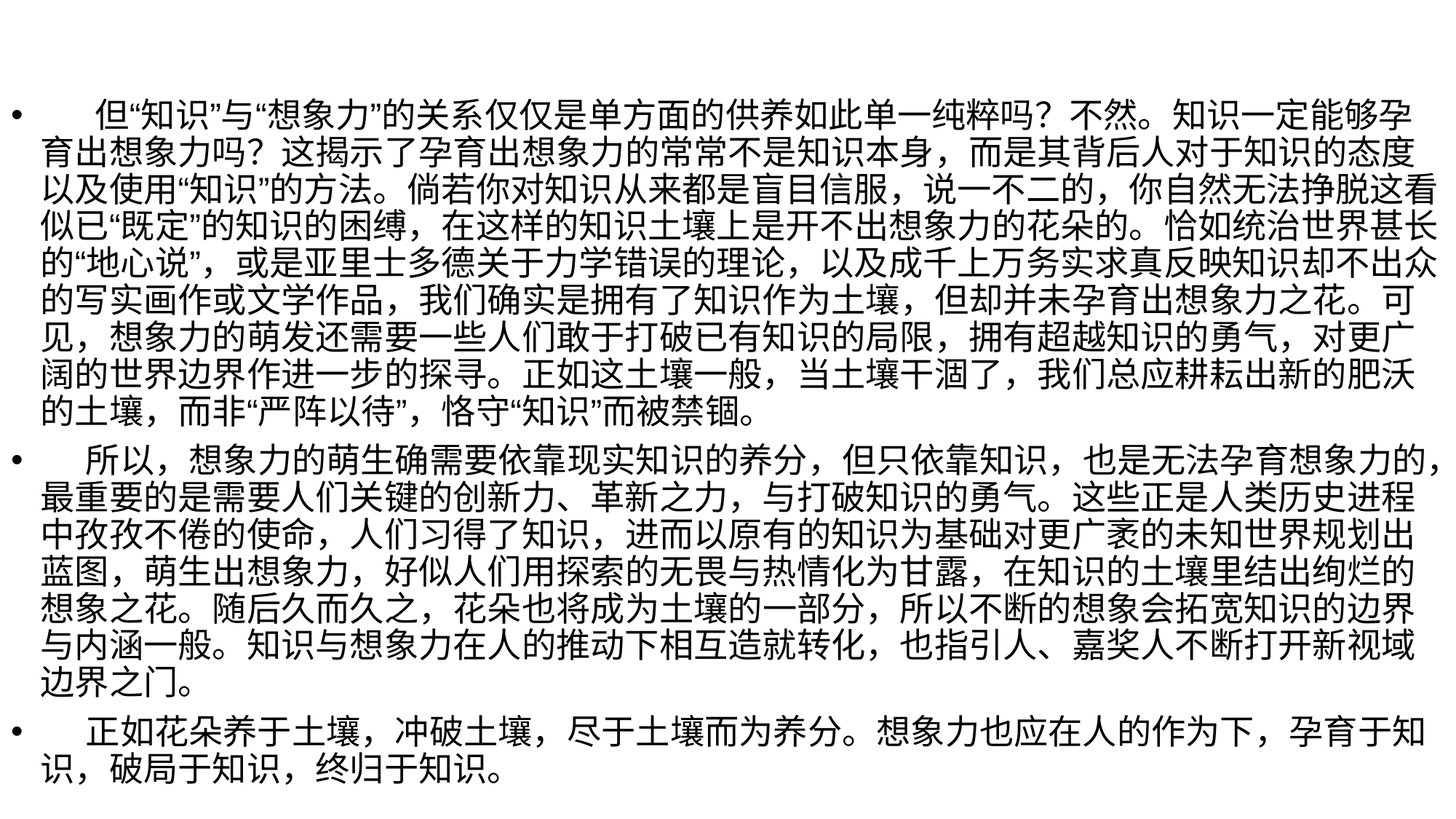

但“知识”与“想象力”的关系仅仅是单方面的供养如此单一纯粹吗？不然。知识一定能够孕育出想象力吗？这揭示了孕育出想象力的常常不是知识本身，而是其背后人对于知识的态度以及使用“知识”的方法。倘若你对知识从来都是盲目信服，说一不二的，你自然无法挣脱这看似已“既定”的知识的困缚，在这样的知识土壤上是开不出想象力的花朵的。恰如统治世界甚长的“地心说”，或是亚里士多德关于力学错误的理论，以及成千上万务实求真反映知识却不出众的写实画作或文学作品，我们确实是拥有了知识作为土壤，但却并未孕育出想象力之花。可见，想象力的萌发还需要一些人们敢于打破已有知识的局限，拥有超越知识的勇气，对更广阔的世界边界作进一步的探寻。正如这土壤一般，当土壤干涸了，我们总应耕耘出新的肥沃的土壤，而非“严阵以待”，恪守“知识”而被禁锢。
    所以，想象力的萌生确需要依靠现实知识的养分，但只依靠知识，也是无法孕育想象力的，最重要的是需要人们关键的创新力、革新之力，与打破知识的勇气。这些正是人类历史进程中孜孜不倦的使命，人们习得了知识，进而以原有的知识为基础对更广袤的未知世界规划出蓝图，萌生出想象力，好似人们用探索的无畏与热情化为甘露，在知识的土壤里结出绚烂的想象之花。随后久而久之，花朵也将成为土壤的一部分，所以不断的想象会拓宽知识的边界与内涵一般。知识与想象力在人的推动下相互造就转化，也指引人、嘉奖人不断打开新视域边界之门。
    正如花朵养于土壤，冲破土壤，尽于土壤而为养分。想象力也应在人的作为下，孕育于知识，破局于知识，终归于知识。